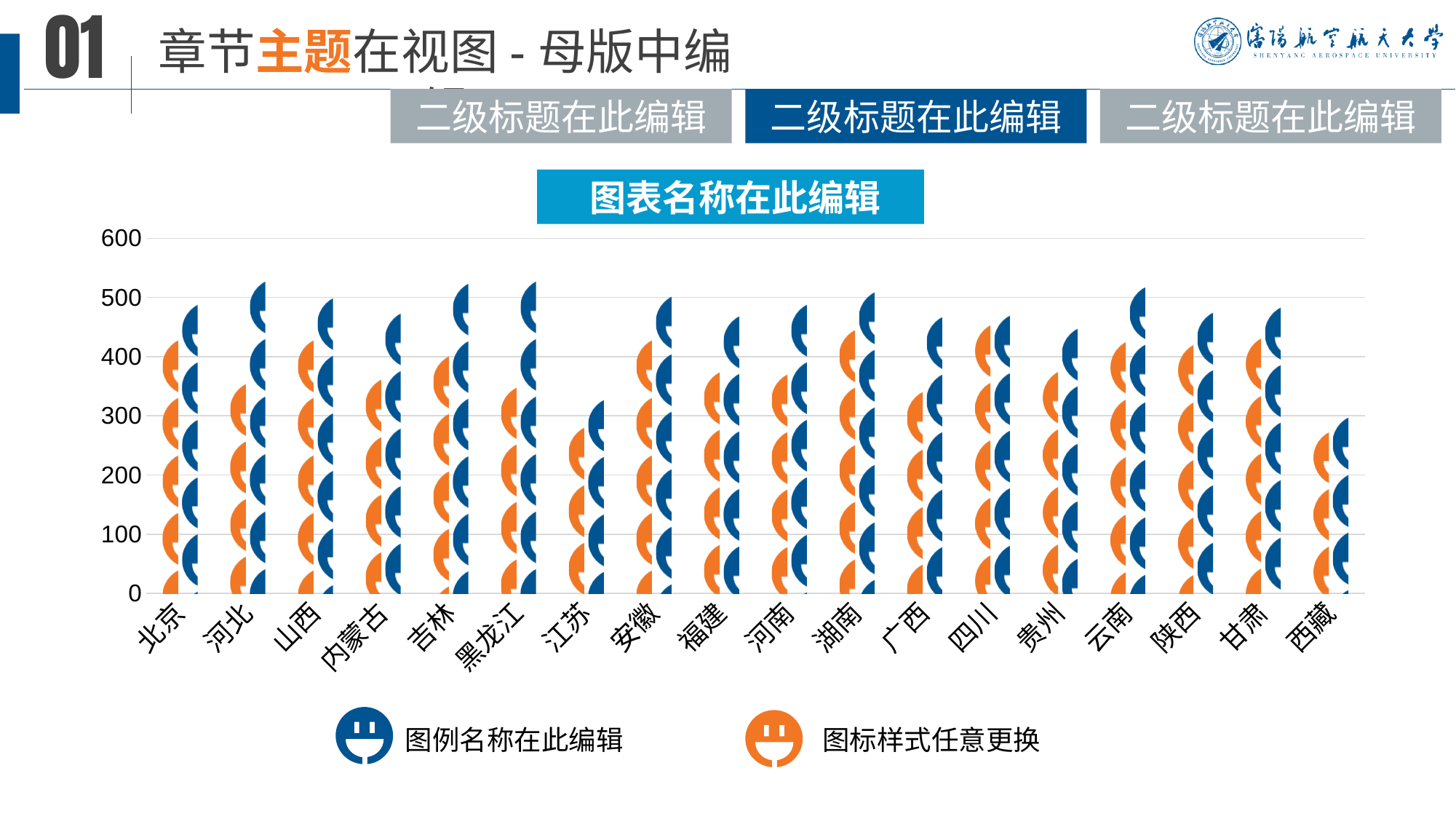

二级标题在此编辑
二级标题在此编辑
二级标题在此编辑
    图表名称在此编辑

### Chart

| Category | 省二本理工分数线 | 我校最低录取分数线 |
|---|---|---|
| 北京 | 432.0 | 493.0 |
| 河北 | 358.0 | 532.0 |
| 山西 | 432.0 | 504.0 |
| 内蒙古 | 366.0 | 478.0 |
| 吉林 | 405.0 | 528.0 |
| 黑龙江 | 353.0 | 532.0 |
| 江苏 | 285.0 | 332.0 |
| 安徽 | 432.0 | 506.0 |
| 福建 | 378.0 | 473.0 |
| 河南 | 374.0 | 492.0 |
| 湖南 | 450.0 | 513.0 |
| 广西 | 345.0 | 472.0 |
| 四川 | 458.0 | 474.0 |
| 贵州 | 379.0 | 452.0 |
| 云南 | 430.0 | 522.0 |
| 陕西 | 425.0 | 479.0 |
| 甘肃 | 436.0 | 488.0 |
| 西藏 | 278.0 | 302.0 |

图例名称在此编辑
图标样式任意更换